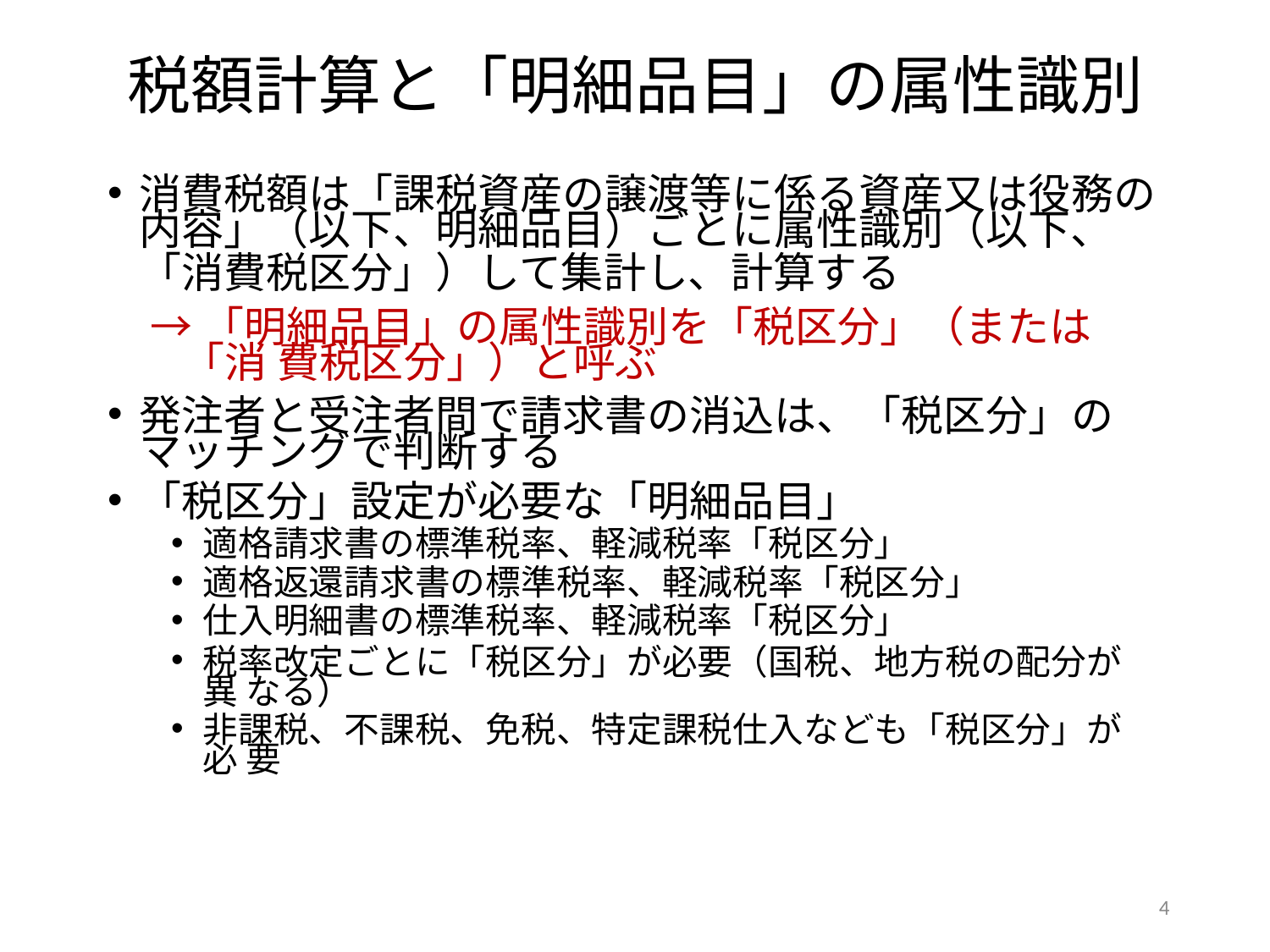

# 税額計算と「明細品目」の属性識別
消費税額は「課税資産の譲渡等に係る資産又は役務の
内容」（以下、明細品目）ごとに属性識別（以下、
「消費税区分」）して集計し、計算する
→「明細品目」の属性識別を「税区分」（または「消 費税区分」）と呼ぶ
発注者と受注者間で請求書の消込は、「税区分」の マッチングで判断する
「税区分」設定が必要な「明細品目」
適格請求書の標準税率、軽減税率「税区分」
適格返還請求書の標準税率、軽減税率「税区分」
仕入明細書の標準税率、軽減税率「税区分」
税率改定ごとに「税区分」が必要（国税、地方税の配分が異 なる）
非課税、不課税、免税、特定課税仕入なども「税区分」が必 要
4